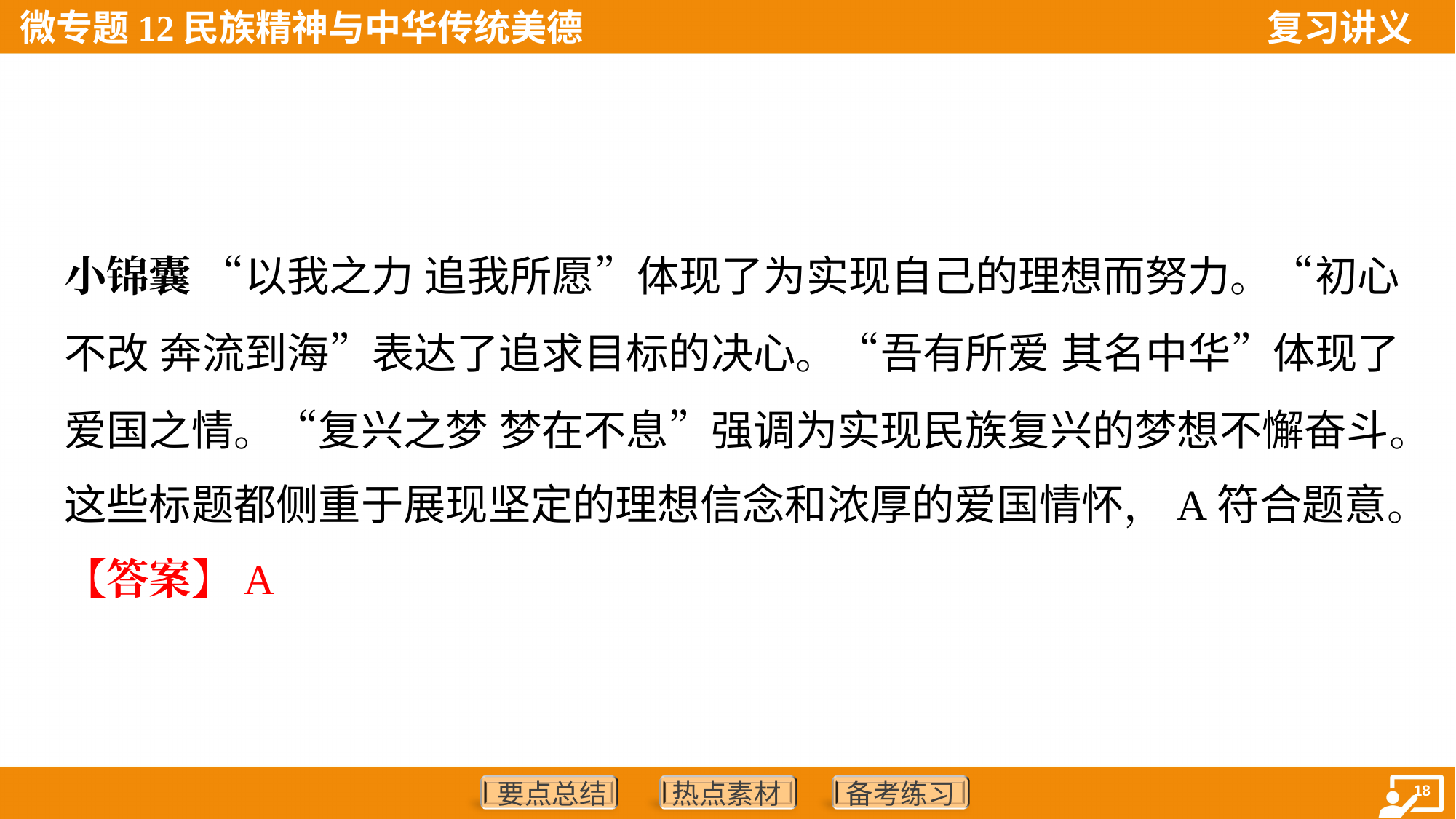

小锦囊 “以我之力 追我所愿”体现了为实现自己的理想而努力。“初心
不改 奔流到海”表达了追求目标的决心。“吾有所爱 其名中华”体现了
爱国之情。“复兴之梦 梦在不息”强调为实现民族复兴的梦想不懈奋斗。
这些标题都侧重于展现坚定的理想信念和浓厚的爱国情怀，A符合题意。
【答案】A